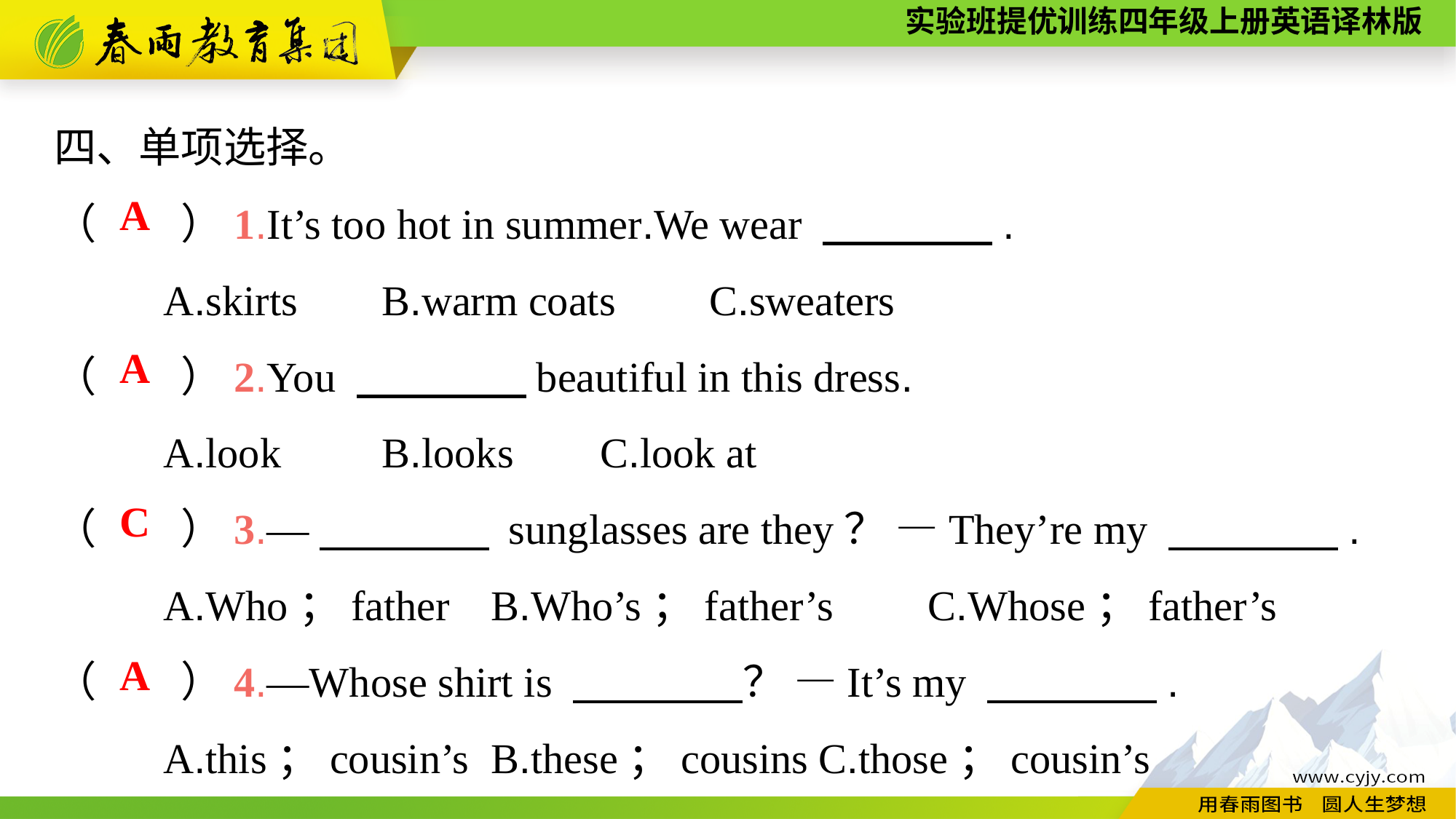

四、单项选择。
（　　）1.It’s too hot in summer.We wear 　　　　.
	A.skirts	B.warm coats	C.sweaters
（　　）2.You 　　　　beautiful in this dress.
	A.look	B.looks	C.look at
（　　）3.—　　　　 sunglasses are they？ —They’re my 　　　　.
	A.Who；father	B.Who’s；father’s	C.Whose；father’s
（　　）4.—Whose shirt is 　　　　？ —It’s my 　　　　.
	A.this；cousin’s	B.these；cousins	C.those；cousin’s
A
A
C
A